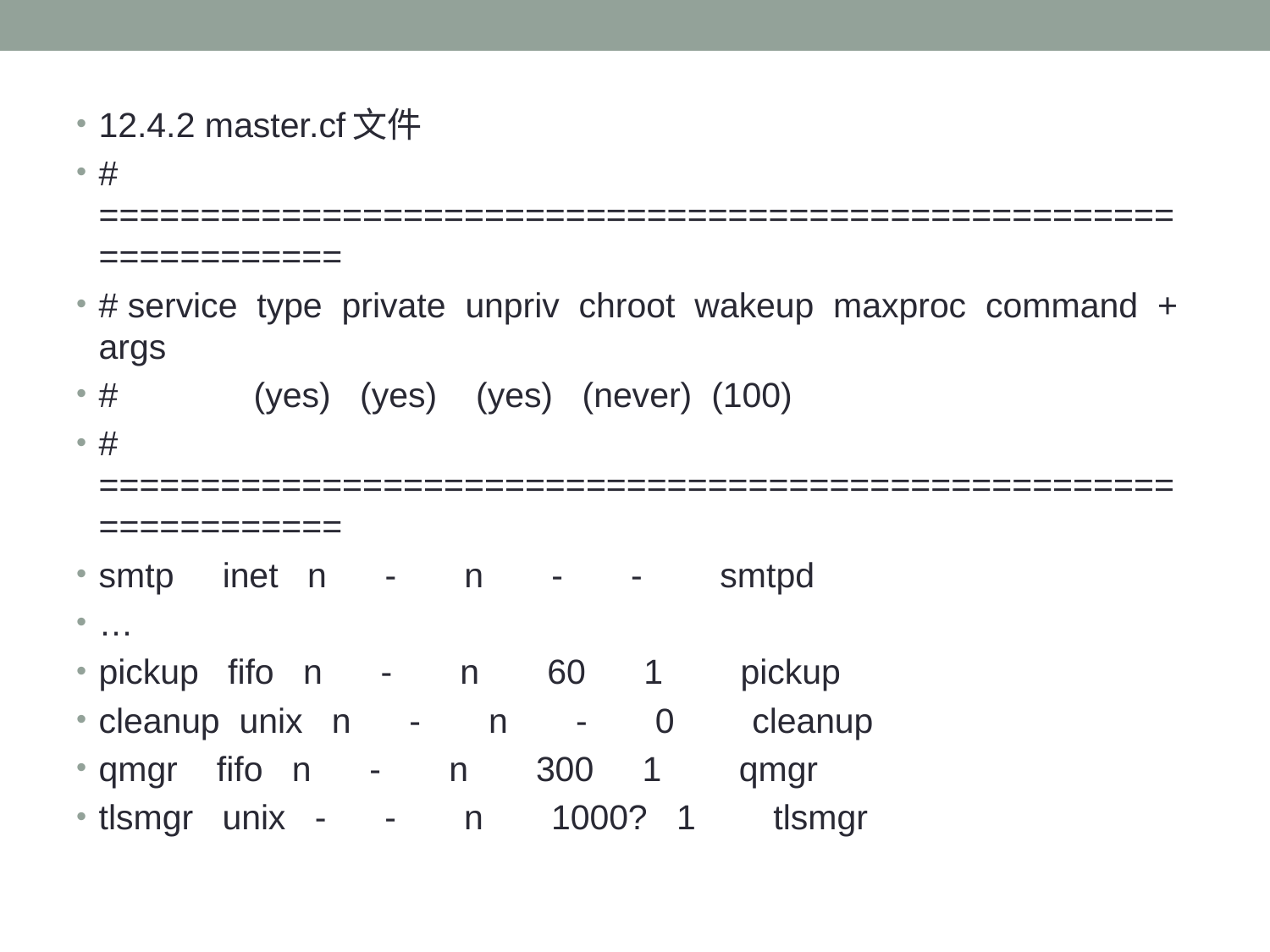

#
12.4.2 master.cf文件
# =================================================================
# service  type  private  unpriv  chroot  wakeup  maxproc  command  +  args
#              (yes)   (yes)    (yes)   (never)  (100)
# =================================================================
smtp     inet   n      -       n       -       -        smtpd
…
pickup   fifo   n      -       n       60      1        pickup
cleanup  unix   n      -       n       -       0        cleanup
qmgr    fifo   n      -       n       300     1        qmgr
tlsmgr   unix   -      -       n       1000?   1        tlsmgr